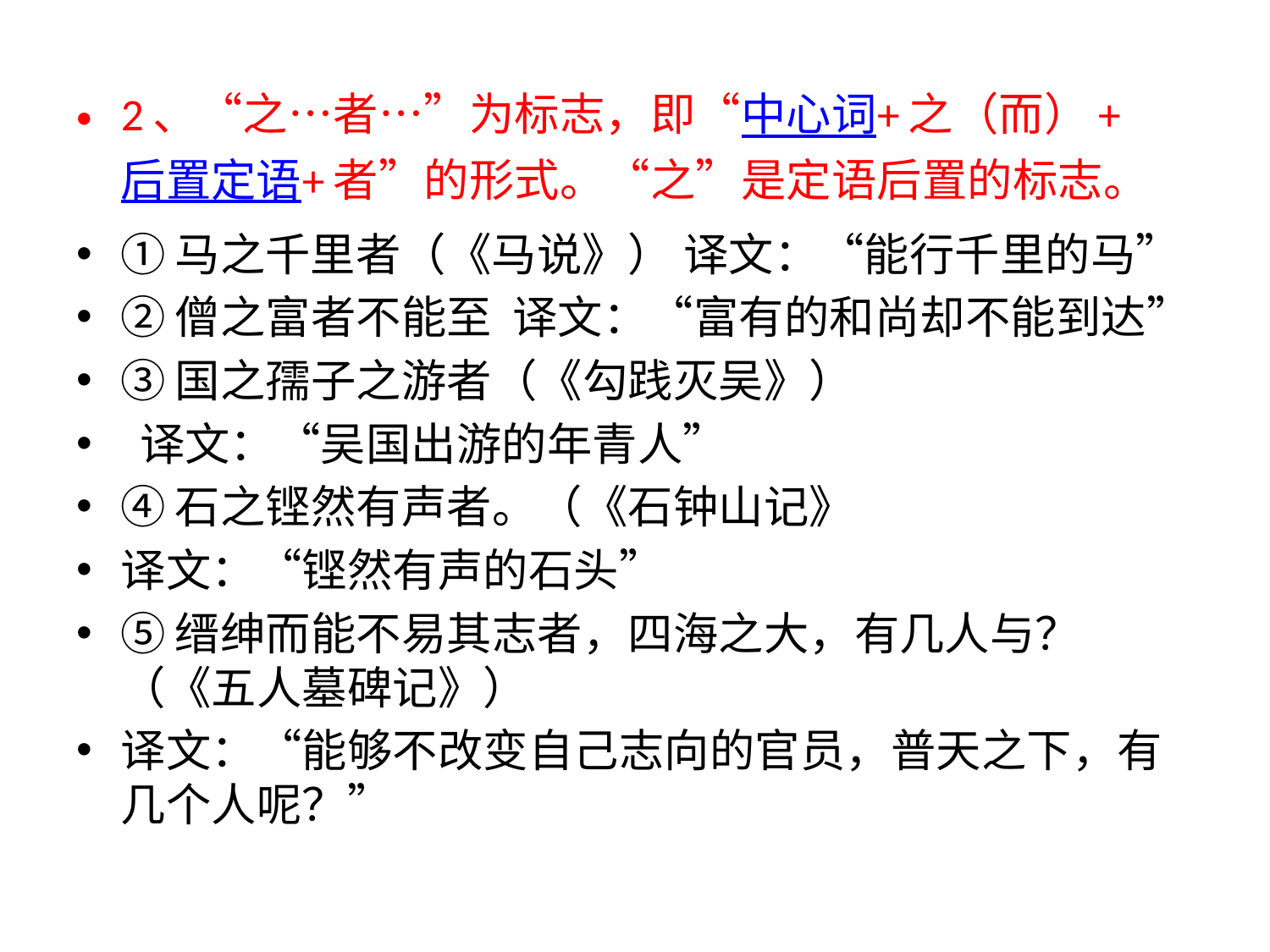

2、“之…者…”为标志，即“中心词+之（而）+后置定语+者”的形式。“之”是定语后置的标志。
①马之千里者（《马说》） 译文：“能行千里的马”
②僧之富者不能至  译文：“富有的和尚却不能到达”
③国之孺子之游者（《勾践灭吴》）
 译文：“吴国出游的年青人”
④石之铿然有声者。（《石钟山记》
译文：“铿然有声的石头”
⑤缙绅而能不易其志者，四海之大，有几人与？（《五人墓碑记》）
译文：“能够不改变自己志向的官员，普天之下，有几个人呢？”